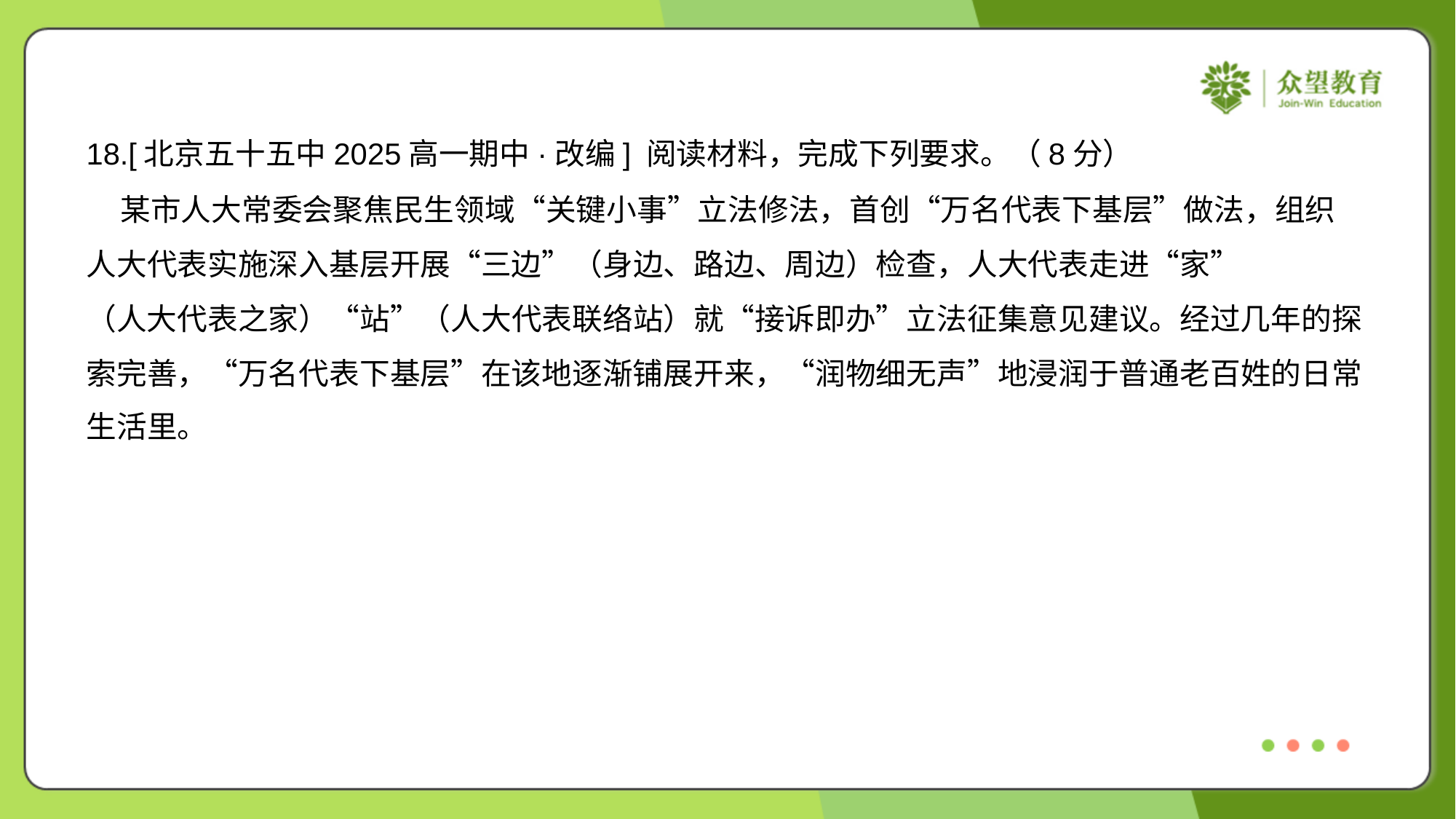

18.[北京五十五中2025高一期中·改编] 阅读材料，完成下列要求。（8分）
    某市人大常委会聚焦民生领域“关键小事”立法修法，首创“万名代表下基层”做法，组织
人大代表实施深入基层开展“三边”（身边、路边、周边）检查，人大代表走进“家”
（人大代表之家）“站”（人大代表联络站）就“接诉即办”立法征集意见建议。经过几年的探
索完善，“万名代表下基层”在该地逐渐铺展开来，“润物细无声”地浸润于普通老百姓的日常
生活里。#2.1